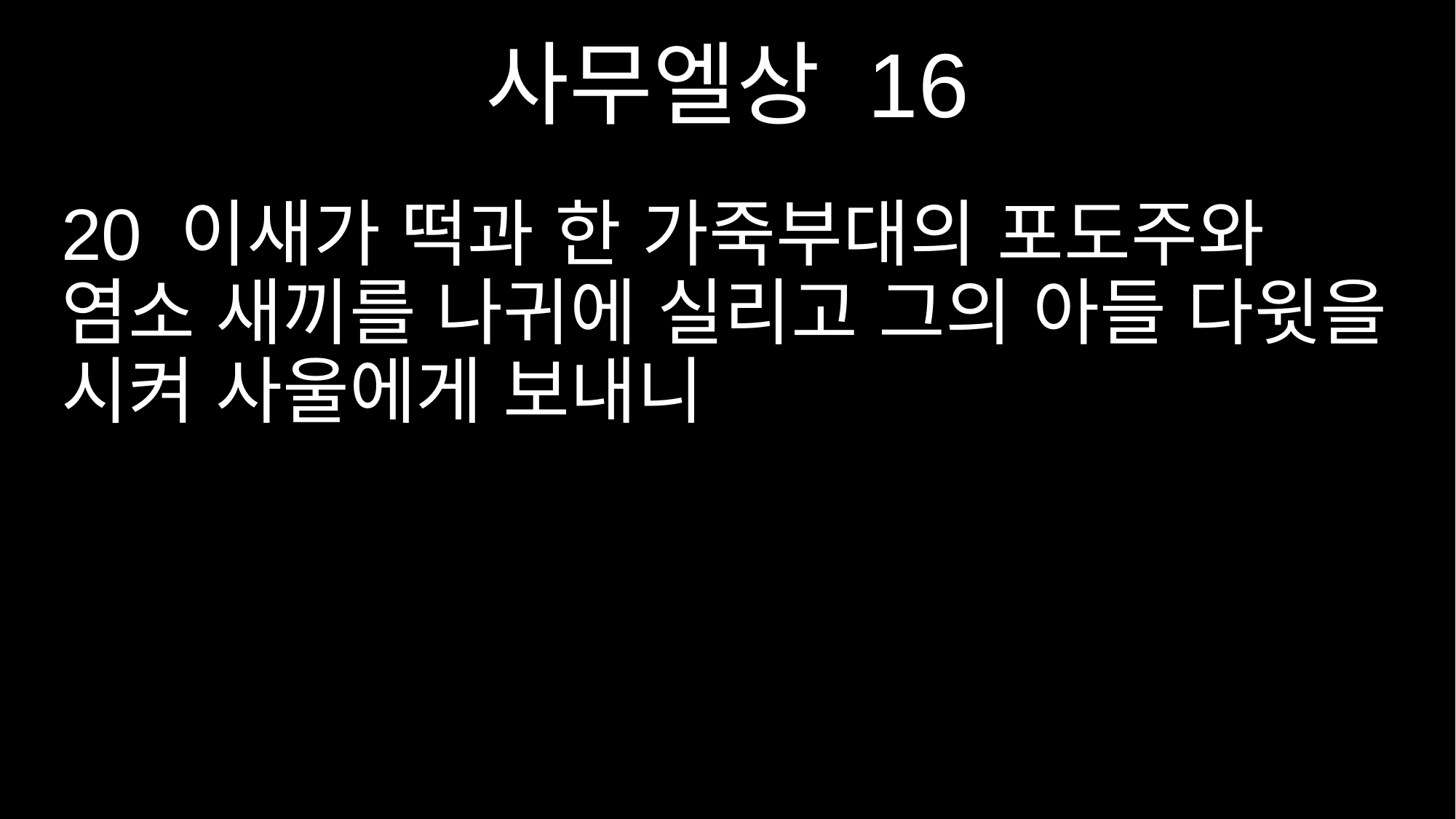

사무엘상 16
20 이새가 떡과 한 가죽부대의 포도주와 염소 새끼를 나귀에 실리고 그의 아들 다윗을 시켜 사울에게 보내니